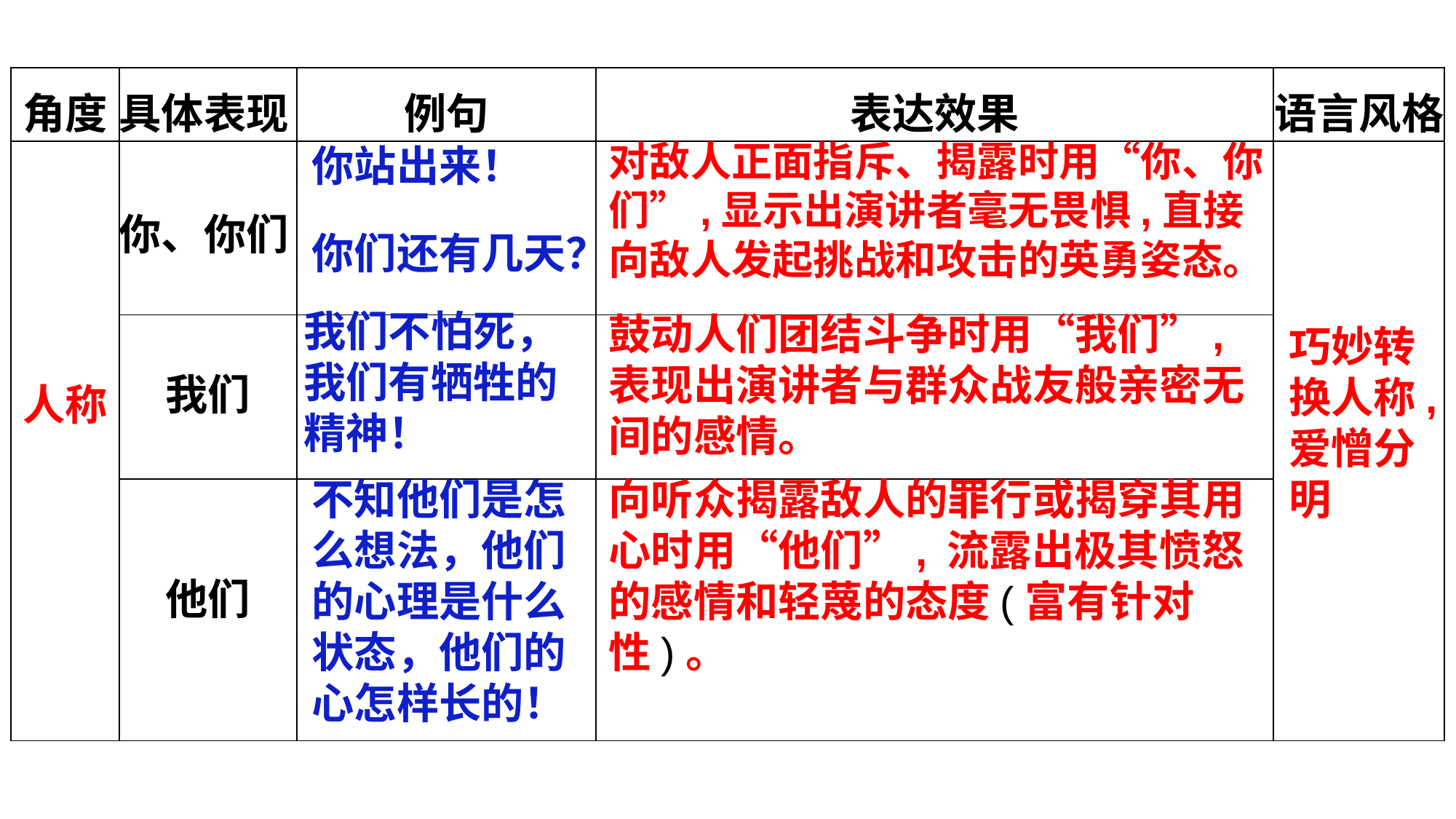

| 角度 | 具体表现 | 例句 | 表达效果 | 语言风格 |
| --- | --- | --- | --- | --- |
| 人称 | 你、你们 |  |  |  |
|  | 我们 |  |  |  |
|  | 他们 |  |  |  |
对敌人正面指斥、揭露时用“你、你们”,显示出演讲者毫无畏惧,直接向敌人发起挑战和攻击的英勇姿态。
你站出来！
你们还有几天？
我们不怕死，我们有牺牲的精神！
鼓动人们团结斗争时用“我们”, 表现出演讲者与群众战友般亲密无间的感情。
巧妙转换人称,爱憎分明
不知他们是怎么想法，他们的心理是什么状态，他们的心怎样长的！
向听众揭露敌人的罪行或揭穿其用心时用“他们”, 流露出极其愤怒的感情和轻蔑的态度(富有针对性)。